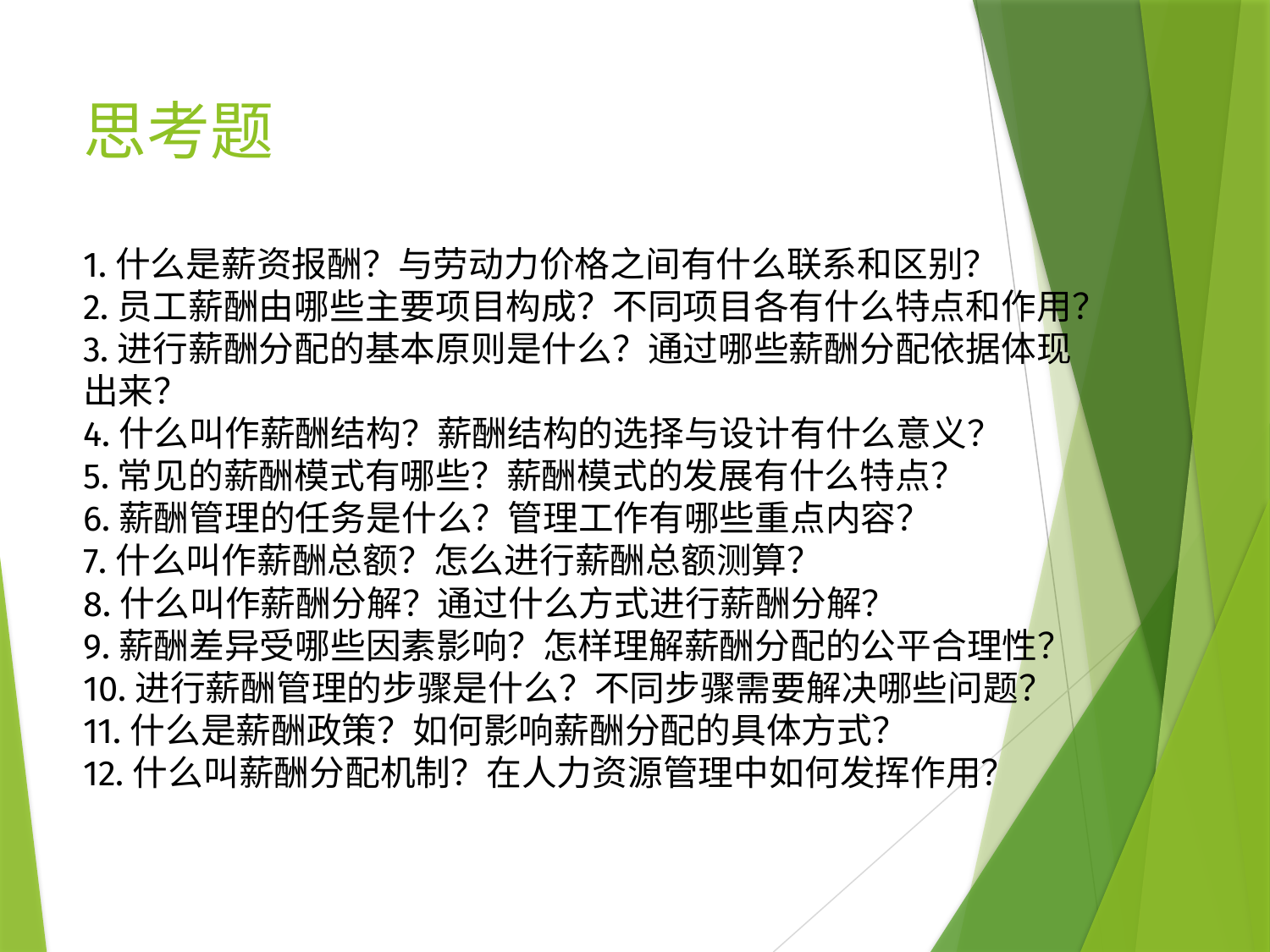

# 思考题
1.什么是薪资报酬？与劳动力价格之间有什么联系和区别？
2.员工薪酬由哪些主要项目构成？不同项目各有什么特点和作用？
3.进行薪酬分配的基本原则是什么？通过哪些薪酬分配依据体现出来？
4.什么叫作薪酬结构？薪酬结构的选择与设计有什么意义？
5.常见的薪酬模式有哪些？薪酬模式的发展有什么特点？
6.薪酬管理的任务是什么？管理工作有哪些重点内容？
7.什么叫作薪酬总额？怎么进行薪酬总额测算？
8.什么叫作薪酬分解？通过什么方式进行薪酬分解？
9.薪酬差异受哪些因素影响？怎样理解薪酬分配的公平合理性？
10.进行薪酬管理的步骤是什么？不同步骤需要解决哪些问题？
11.什么是薪酬政策？如何影响薪酬分配的具体方式？
12.什么叫薪酬分配机制？在人力资源管理中如何发挥作用？